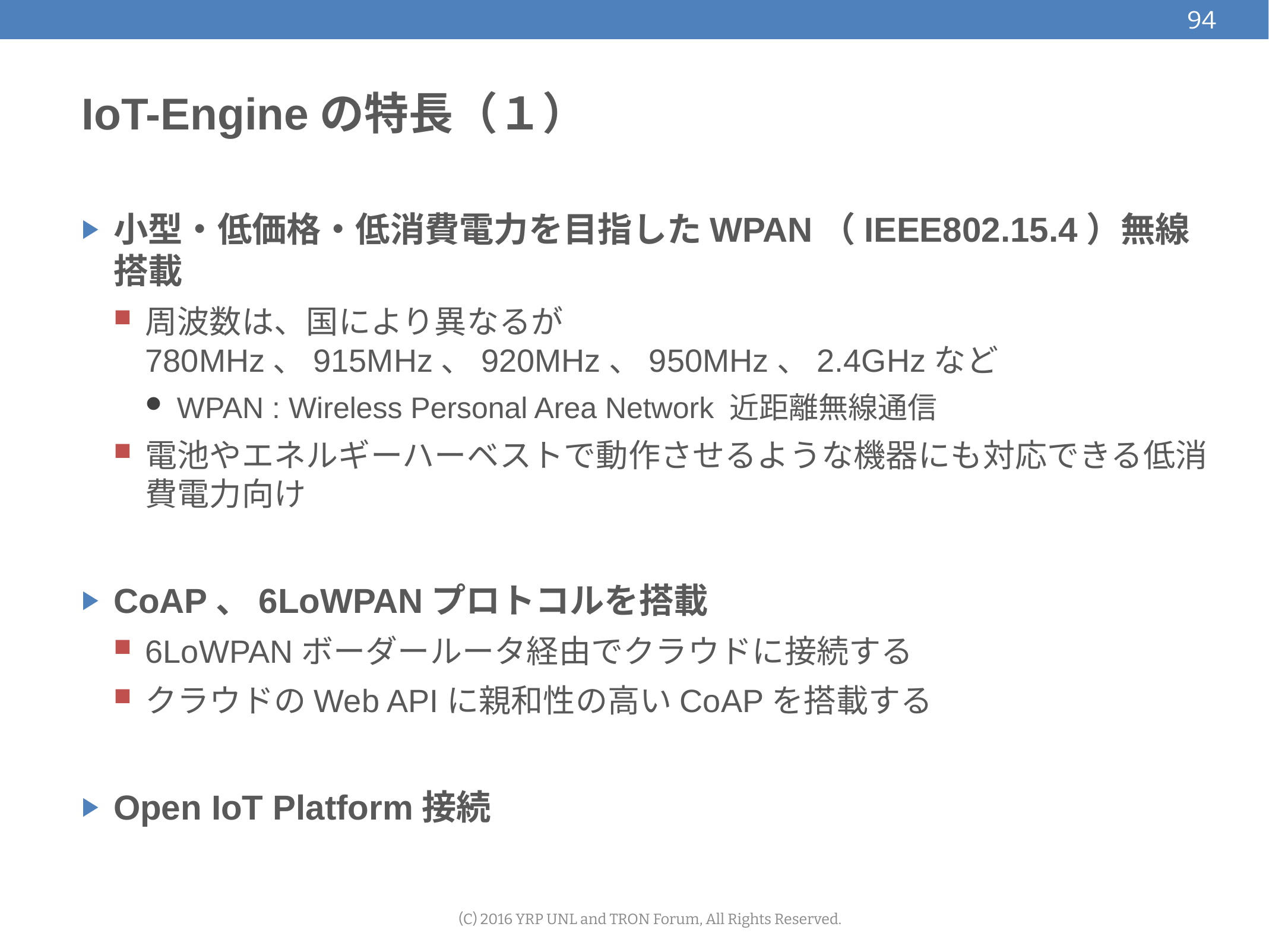

94
# IoT-Engineの特長（１）
小型・低価格・低消費電力を目指したWPAN（IEEE802.15.4）無線搭載
周波数は、国により異なるが780MHz、915MHz、920MHz、950MHz、2.4GHzなど
WPAN : Wireless Personal Area Network 近距離無線通信
電池やエネルギーハーベストで動作させるような機器にも対応できる低消費電力向け

CoAP、6LoWPANプロトコルを搭載
6LoWPANボーダールータ経由でクラウドに接続する
クラウドのWeb APIに親和性の高いCoAPを搭載する

Open IoT Platform接続

(C) 2016 YRP UNL and TRON Forum, All Rights Reserved.